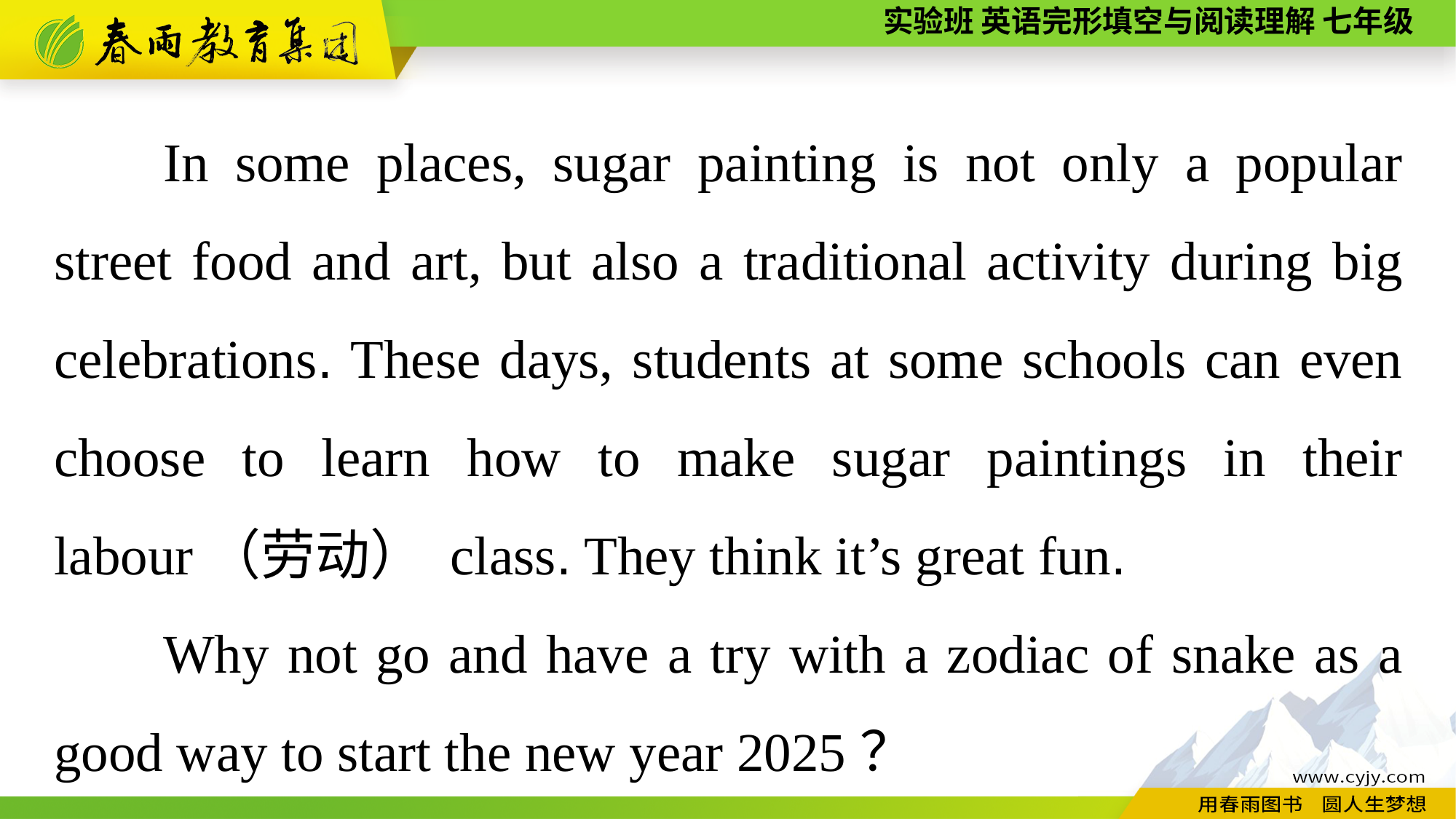

In some places, sugar painting is not only a popular street food and art, but also a traditional activity during big celebrations. These days, students at some schools can even choose to learn how to make sugar paintings in their labour（劳动） class. They think it’s great fun.
Why not go and have a try with a zodiac of snake as a good way to start the new year 2025？